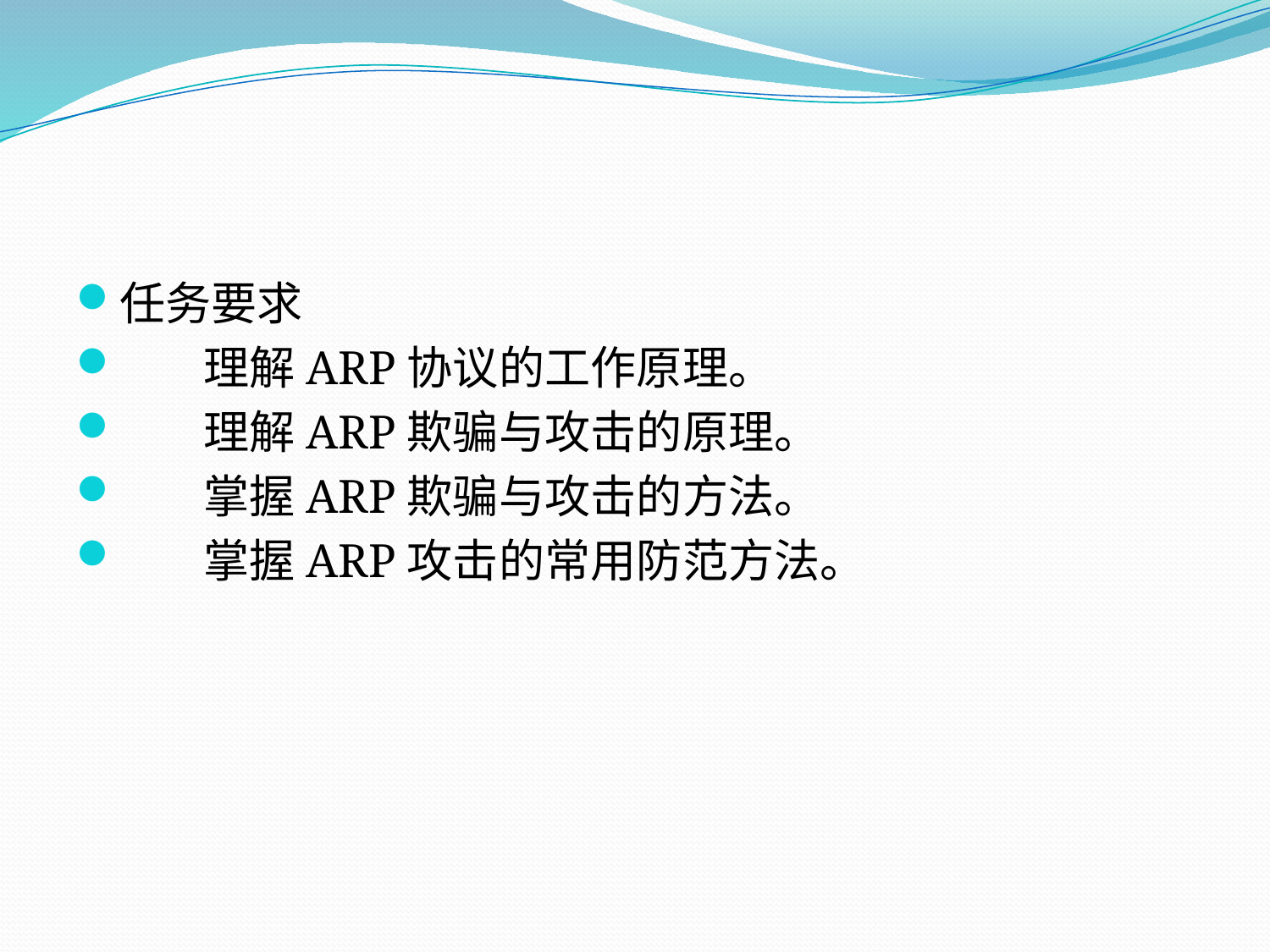

#
任务要求
       理解ARP协议的工作原理。
       理解ARP欺骗与攻击的原理。
       掌握ARP欺骗与攻击的方法。
       掌握ARP攻击的常用防范方法。